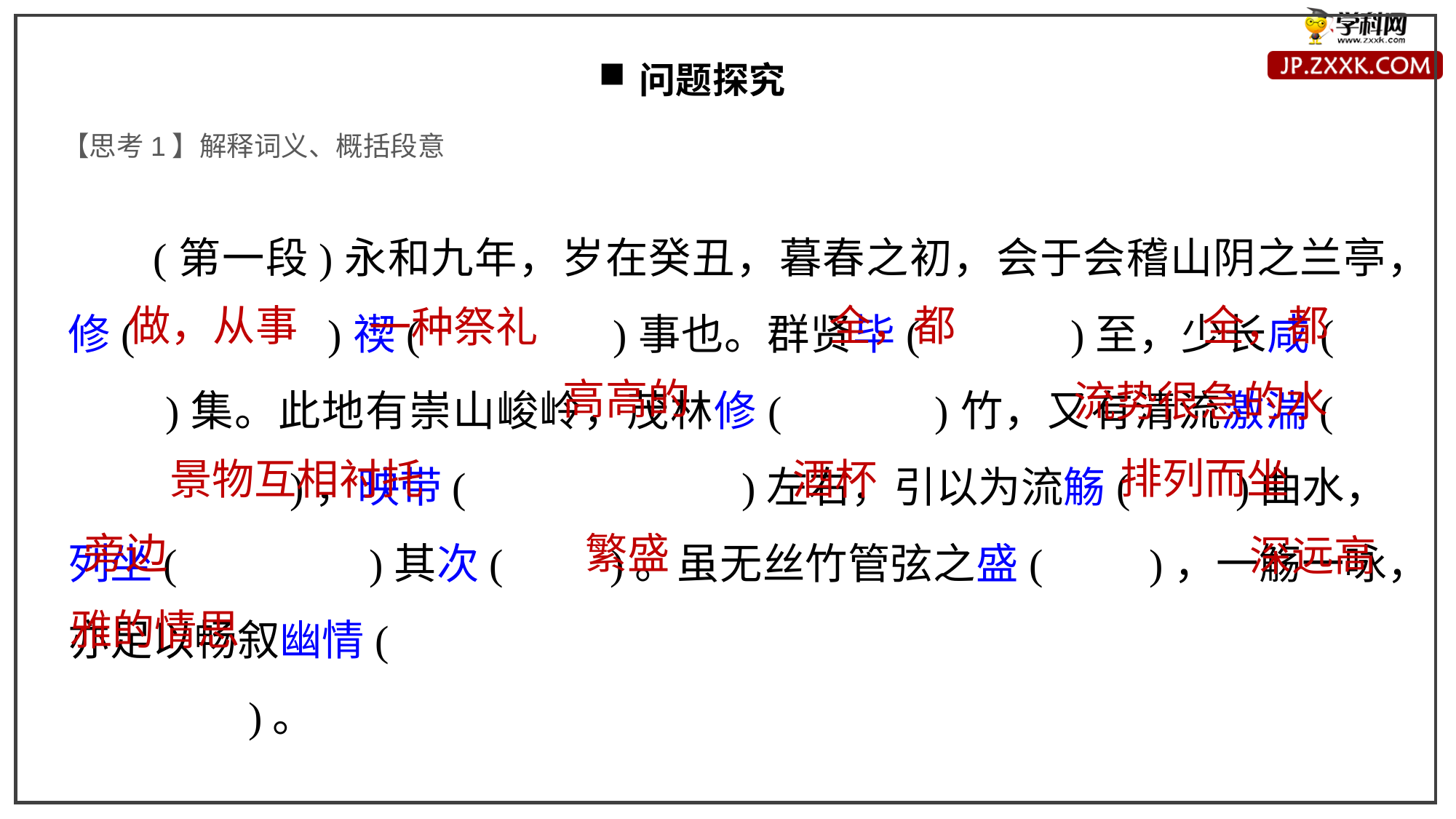

问题探究
【思考1】解释词义、概括段意
(第一段)永和九年，岁在癸丑，暮春之初，会于会稽山阴之兰亭，修(　　　　)禊(　　　　)事也。群贤毕(　　　)至，少长咸(　　　)集。此地有崇山峻岭，茂林修(　　　)竹，又有清流激湍(　　　　　　)，映带(　　　　　　)左右，引以为流觞(　　)曲水，列坐(　　　　)其次(　　)。虽无丝竹管弦之盛(　　)，一觞一咏，亦足以畅叙幽情(
　　)。
做，从事
全，都
全，都
一种祭礼
高高的
流势很急的水
排列而坐
景物互相衬托
酒杯
旁边
繁盛
深远高
雅的情思